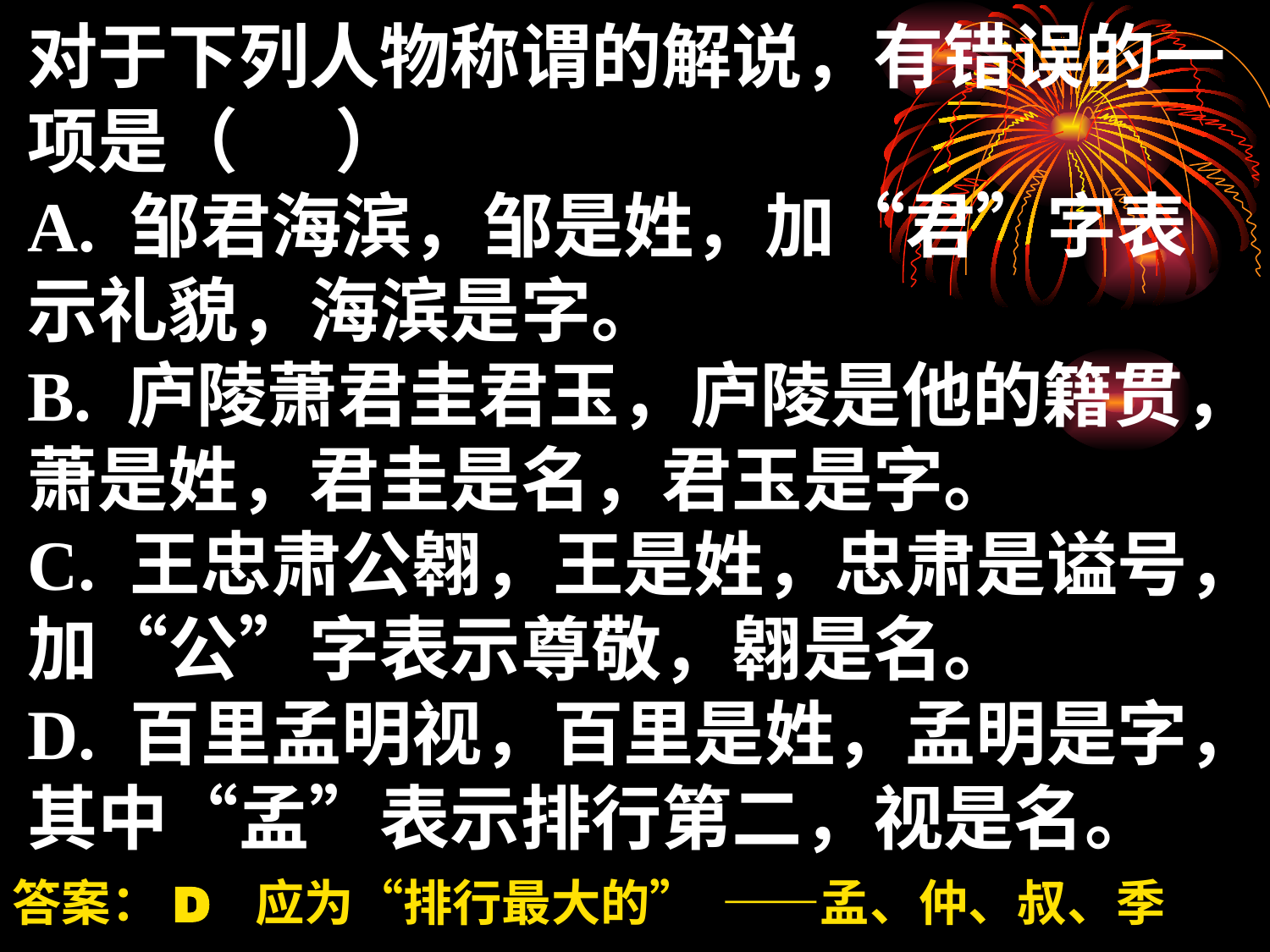

对于下列人物称谓的解说，有错误的一项是（      ）
A. 邹君海滨，邹是姓，加“君”字表示礼貌，海滨是字。
B. 庐陵萧君圭君玉，庐陵是他的籍贯，萧是姓，君圭是名，君玉是字。
C. 王忠肃公翱，王是姓，忠肃是谥号，加“公”字表示尊敬，翱是名。
D. 百里孟明视，百里是姓，孟明是字，其中“孟”表示排行第二，视是名。
答案：D  应为“排行最大的”  ——孟、仲、叔、季